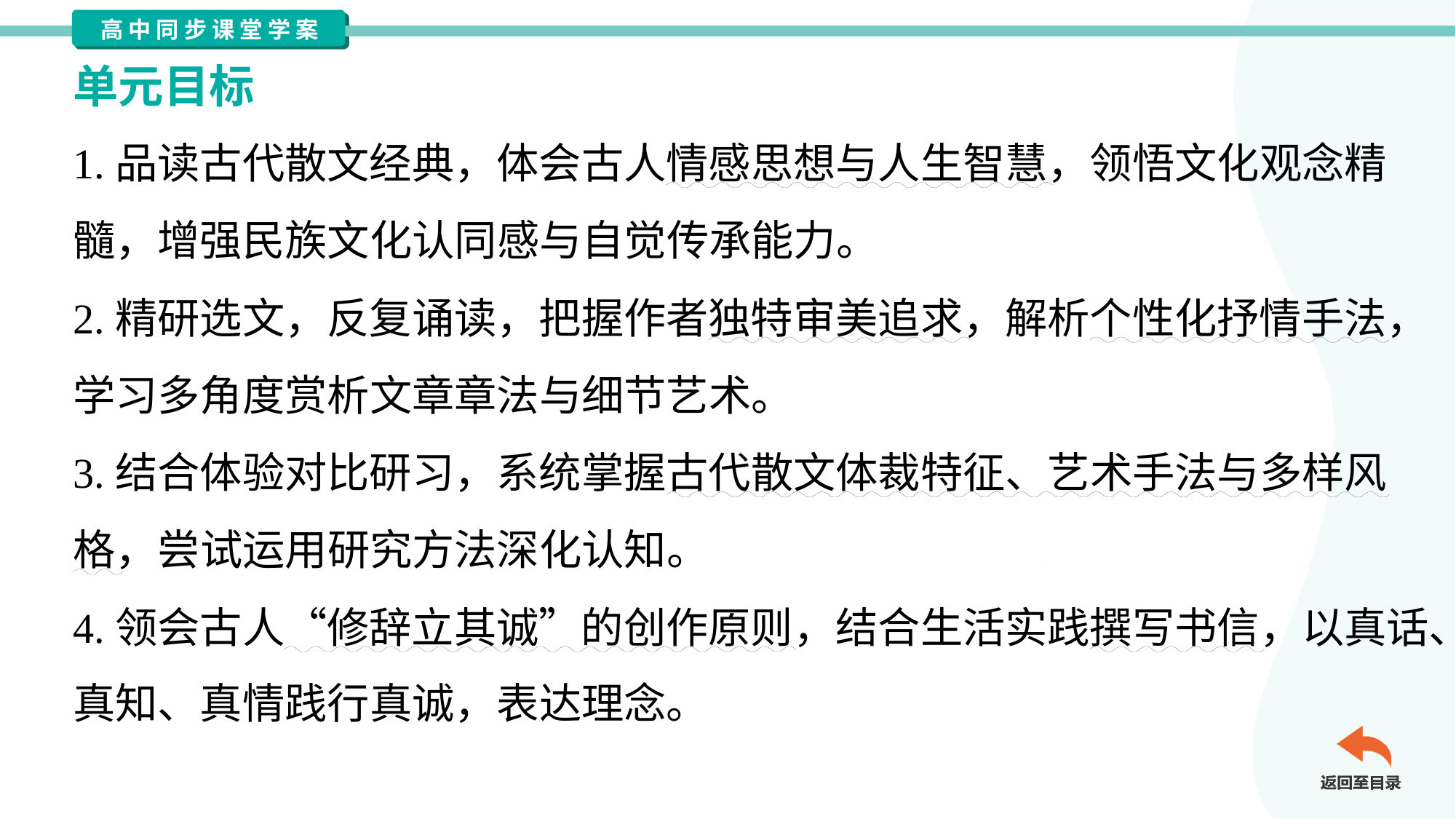

单元目标
1.品读古代散文经典，体会古人情感思想与人生智慧，领悟文化观念精
髓，增强民族文化认同感与自觉传承能力。
2.精研选文，反复诵读，把握作者独特审美追求，解析个性化抒情手法，
学习多角度赏析文章章法与细节艺术。
3.结合体验对比研习，系统掌握古代散文体裁特征、艺术手法与多样风
格，尝试运用研究方法深化认知。
4.领会古人“修辞立其诚”的创作原则，结合生活实践撰写书信，以真话、
真知、真情践行真诚，表达理念。